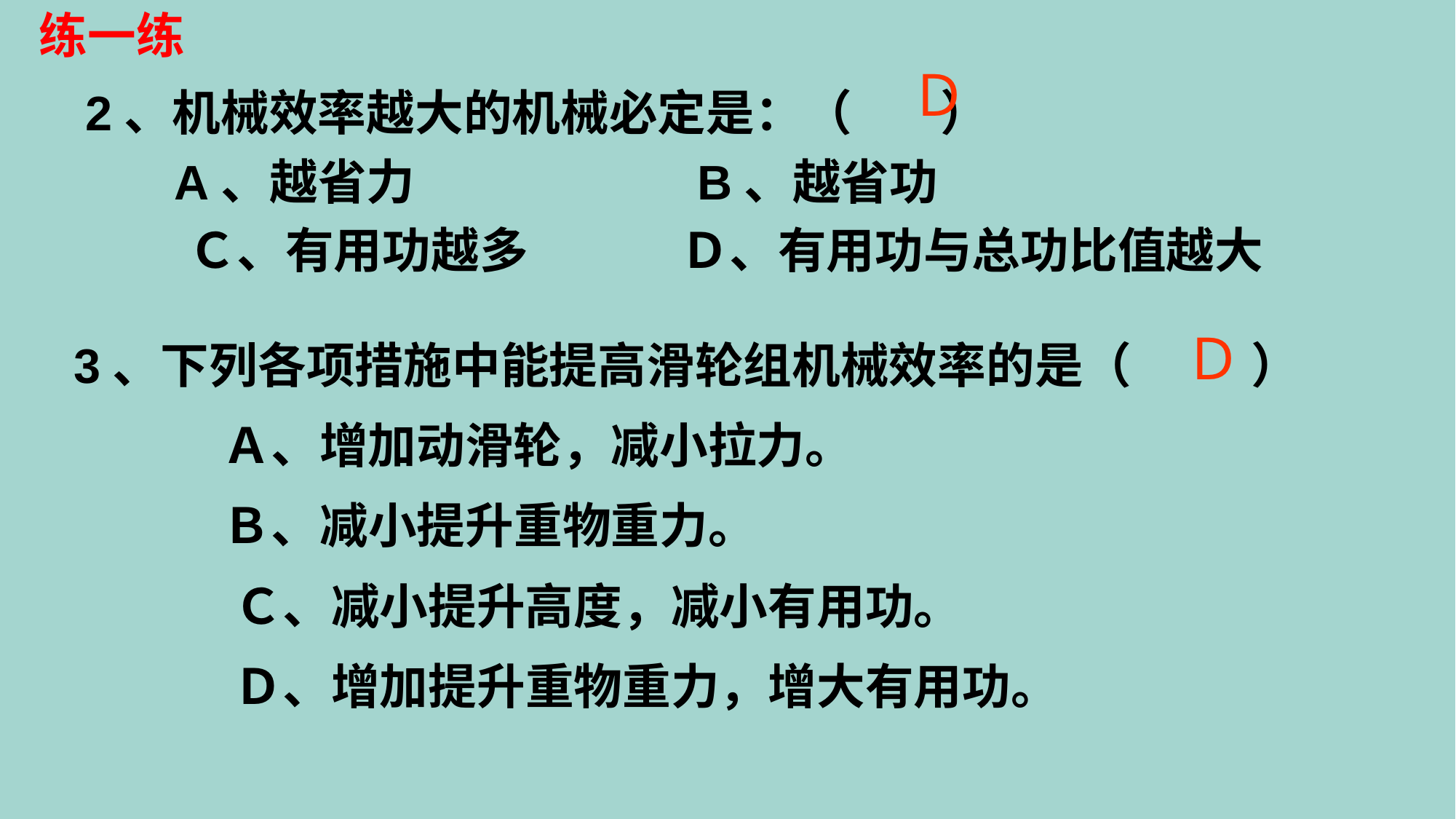

练一练
Ｄ
2、机械效率越大的机械必定是：（        ）
 A、越省力
B、越省功
Ｃ、有用功越多
Ｄ、有用功与总功比值越大
Ｄ
3、下列各项措施中能提高滑轮组机械效率的是（　  　）
Ａ、增加动滑轮，减小拉力。
Ｂ、减小提升重物重力。
Ｃ、减小提升高度，减小有用功。
Ｄ、增加提升重物重力，增大有用功。